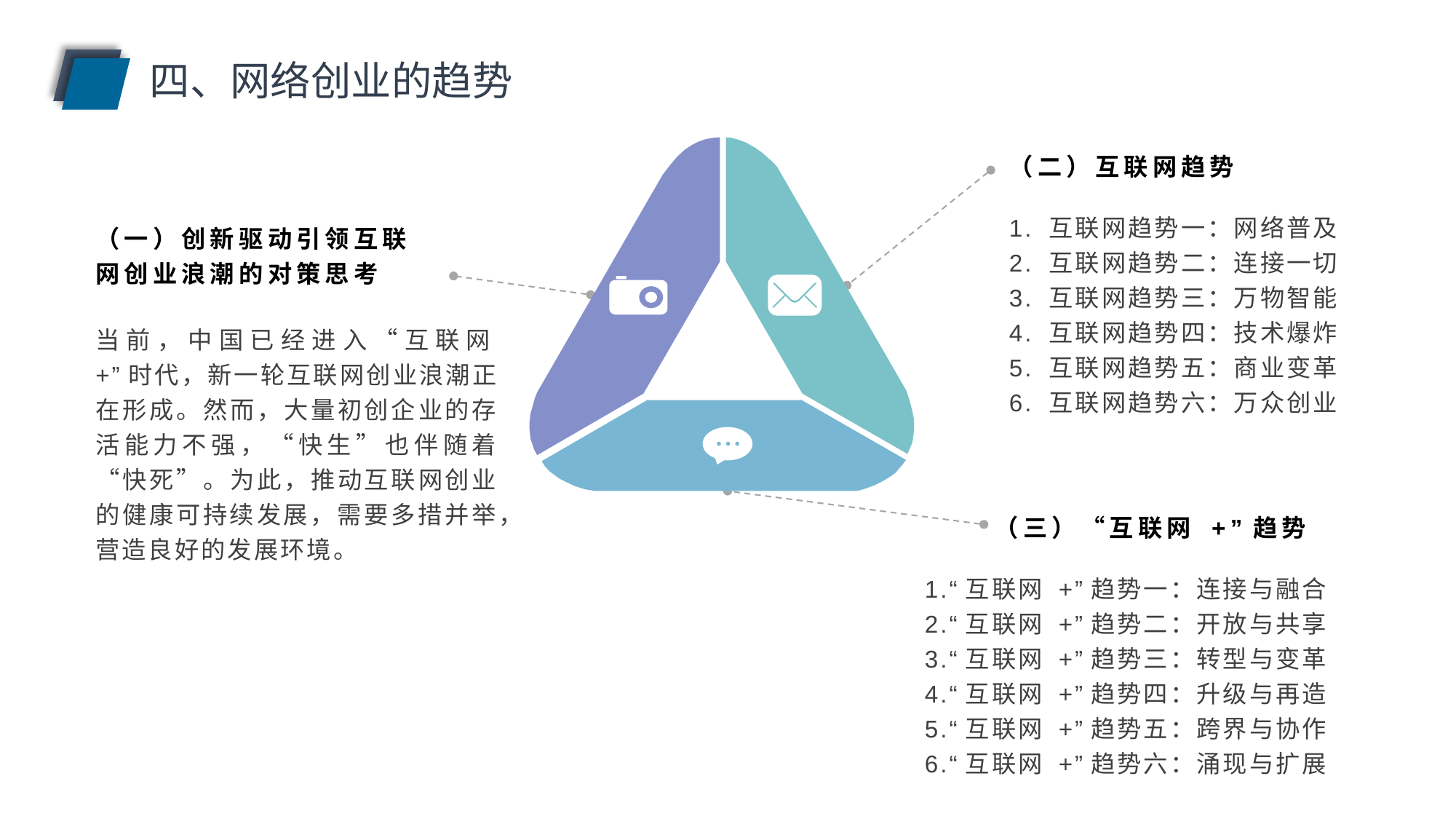

四、网络创业的趋势
（二）互联网趋势

（一）创新驱动引领互联网创业浪潮的对策思考
1. 互联网趋势一：网络普及
2. 互联网趋势二：连接一切
3. 互联网趋势三：万物智能
4. 互联网趋势四：技术爆炸
5. 互联网趋势五：商业变革
6. 互联网趋势六：万众创业

当前，中国已经进入“互联网+”时代，新一轮互联网创业浪潮正在形成。然而，大量初创企业的存活能力不强，“快生”也伴随着“快死”。为此，推动互联网创业的健康可持续发展，需要多措并举，营造良好的发展环境。

（三）“互联网 +”趋势
1.“互联网 +”趋势一：连接与融合
2.“互联网 +”趋势二：开放与共享
3.“互联网 +”趋势三：转型与变革
4.“互联网 +”趋势四：升级与再造
5.“互联网 +”趋势五：跨界与协作
6.“互联网 +”趋势六：涌现与扩展